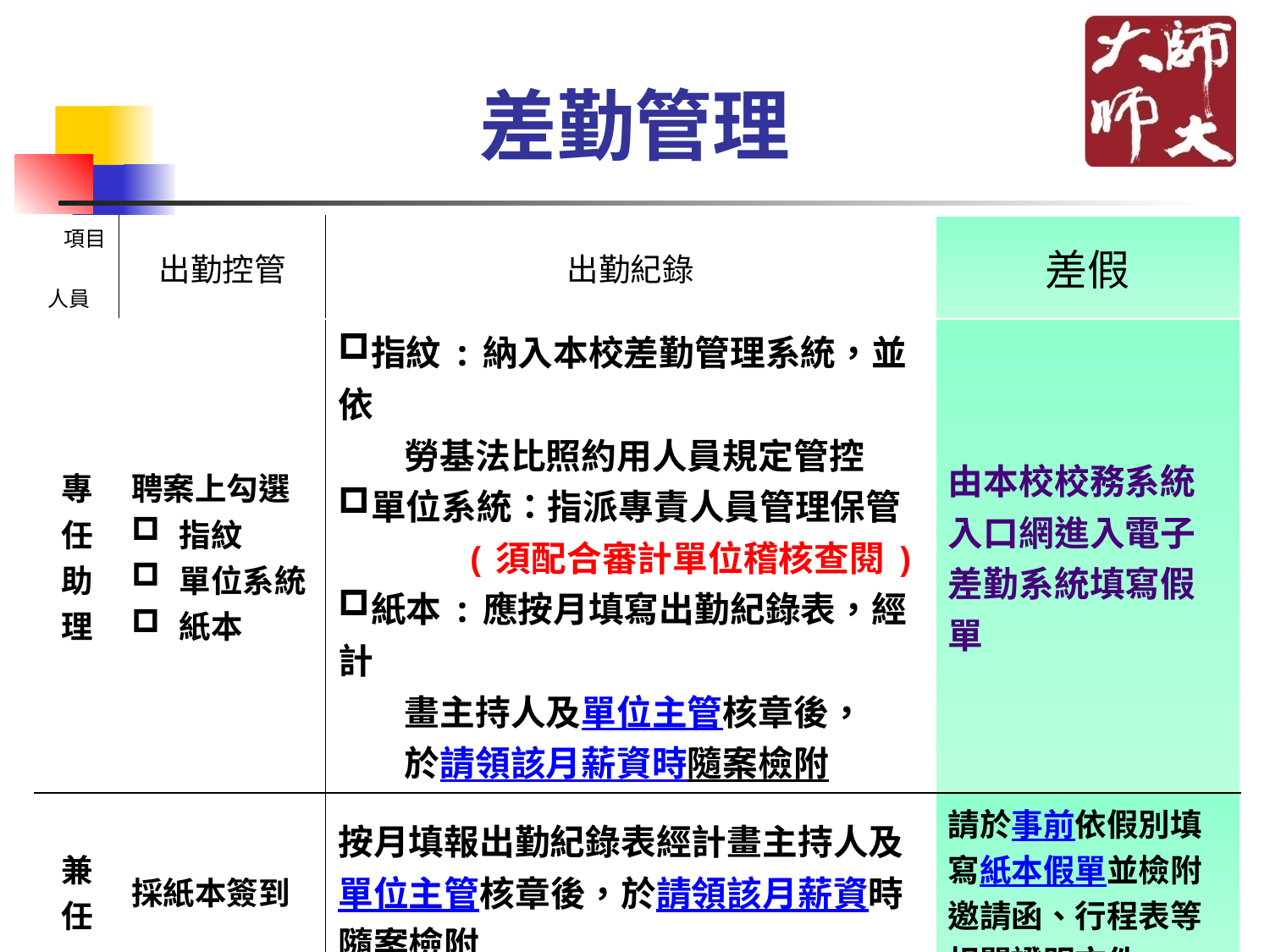

# 差勤管理
| 項目 人員 | 出勤控管 | 出勤紀錄 | 差假 |
| --- | --- | --- | --- |
| 專任 助理 | 聘案上勾選 指紋 單位系統 紙本 | 指紋:納入本校差勤管理系統，並依 勞基法比照約用人員規定管控 單位系統：指派專責人員管理保管 (須配合審計單位稽核查閱) 紙本:應按月填寫出勤紀錄表，經計 畫主持人及單位主管核章後， 於請領該月薪資時隨案檢附 | 由本校校務系統入口網進入電子差勤系統填寫假單 |
| 兼任 | 採紙本簽到 | 按月填報出勤紀錄表經計畫主持人及單位主管核章後，於請領該月薪資時隨案檢附 | 請於事前依假別填寫紙本假單並檢附邀請函、行程表等相關證明文件 |
| 臨時 | 採紙本簽到 | 申報薪資時隨案檢附出勤紀錄表核銷 | 同兼任助理 |
11